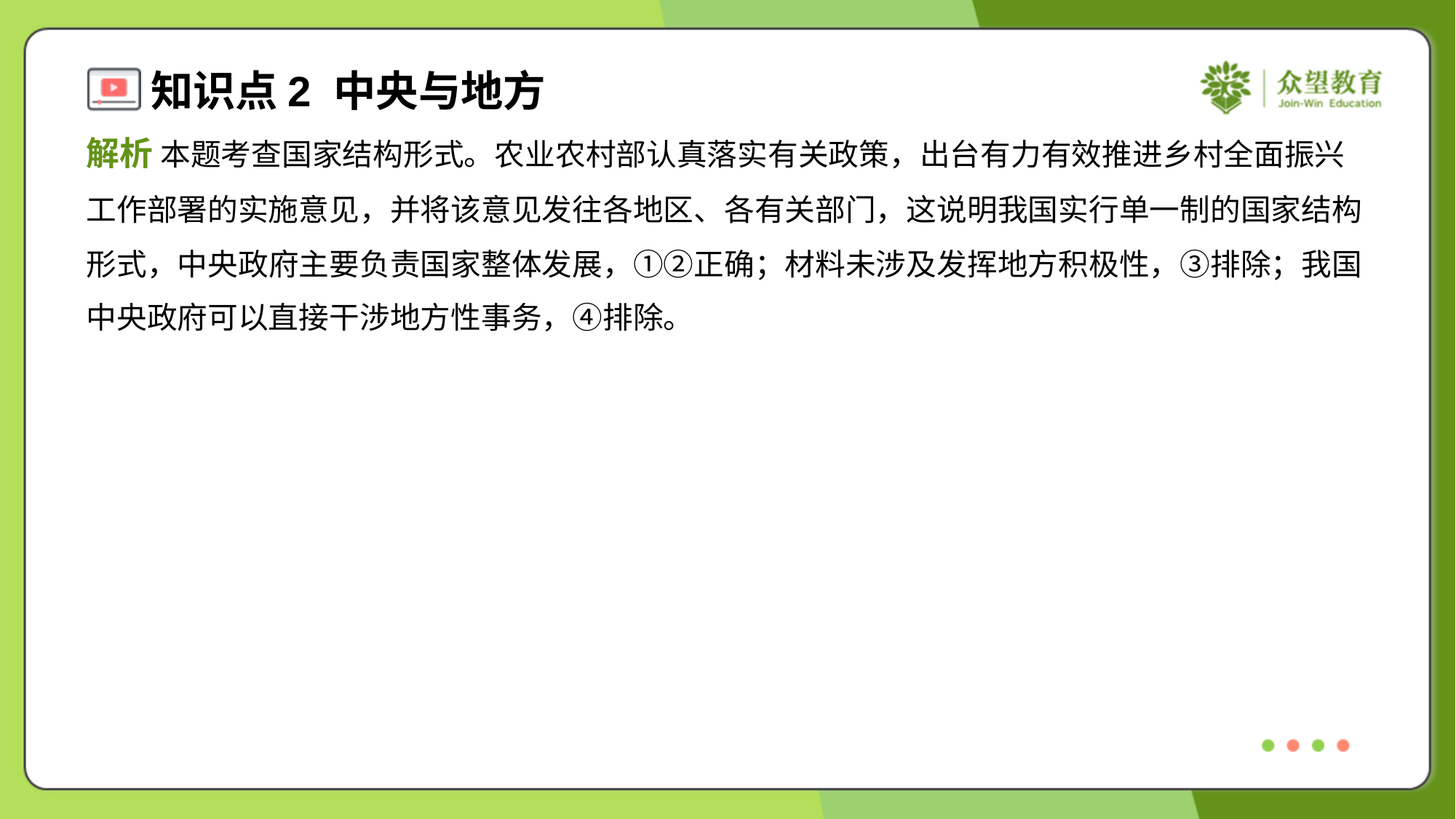

解析 本题考查国家结构形式。农业农村部认真落实有关政策，出台有力有效推进乡村全面振兴
工作部署的实施意见，并将该意见发往各地区、各有关部门，这说明我国实行单一制的国家结构
形式，中央政府主要负责国家整体发展，①②正确；材料未涉及发挥地方积极性，③排除；我国
中央政府可以直接干涉地方性事务，④排除。